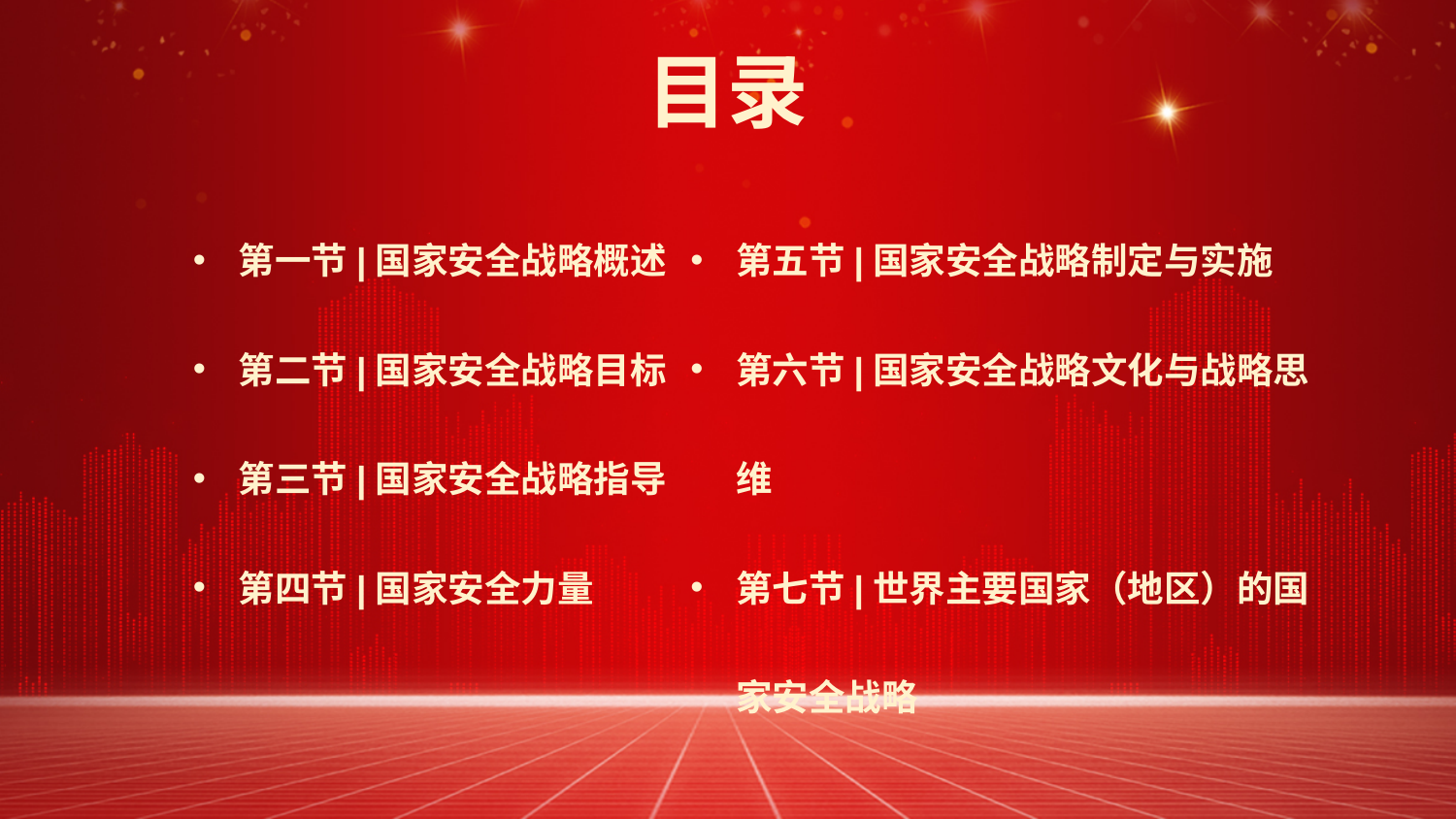

目录
第一节|国家安全战略概述
第二节|国家安全战略目标
第三节|国家安全战略指导
第四节|国家安全力量

第五节|国家安全战略制定与实施
第六节|国家安全战略文化与战略思维
第七节|世界主要国家（地区）的国家安全战略